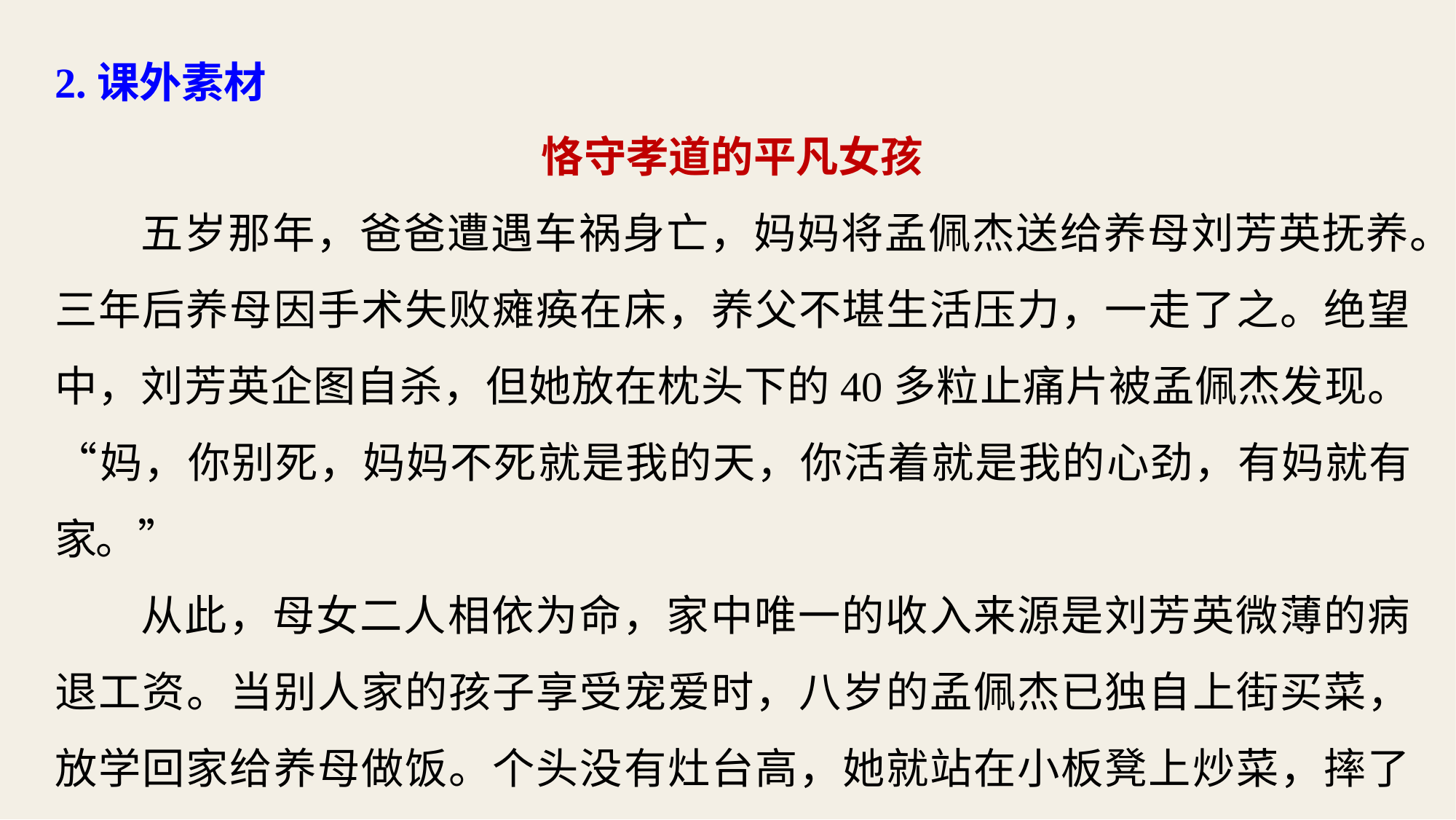

2.课外素材
恪守孝道的平凡女孩
五岁那年，爸爸遭遇车祸身亡，妈妈将孟佩杰送给养母刘芳英抚养。三年后养母因手术失败瘫痪在床，养父不堪生活压力，一走了之。绝望中，刘芳英企图自杀，但她放在枕头下的40多粒止痛片被孟佩杰发现。“妈，你别死，妈妈不死就是我的天，你活着就是我的心劲，有妈就有家。”
从此，母女二人相依为命，家中唯一的收入来源是刘芳英微薄的病退工资。当别人家的孩子享受宠爱时，八岁的孟佩杰已独自上街买菜，放学回家给养母做饭。个头没有灶台高，她就站在小板凳上炒菜，摔了无数次却从没喊过疼。